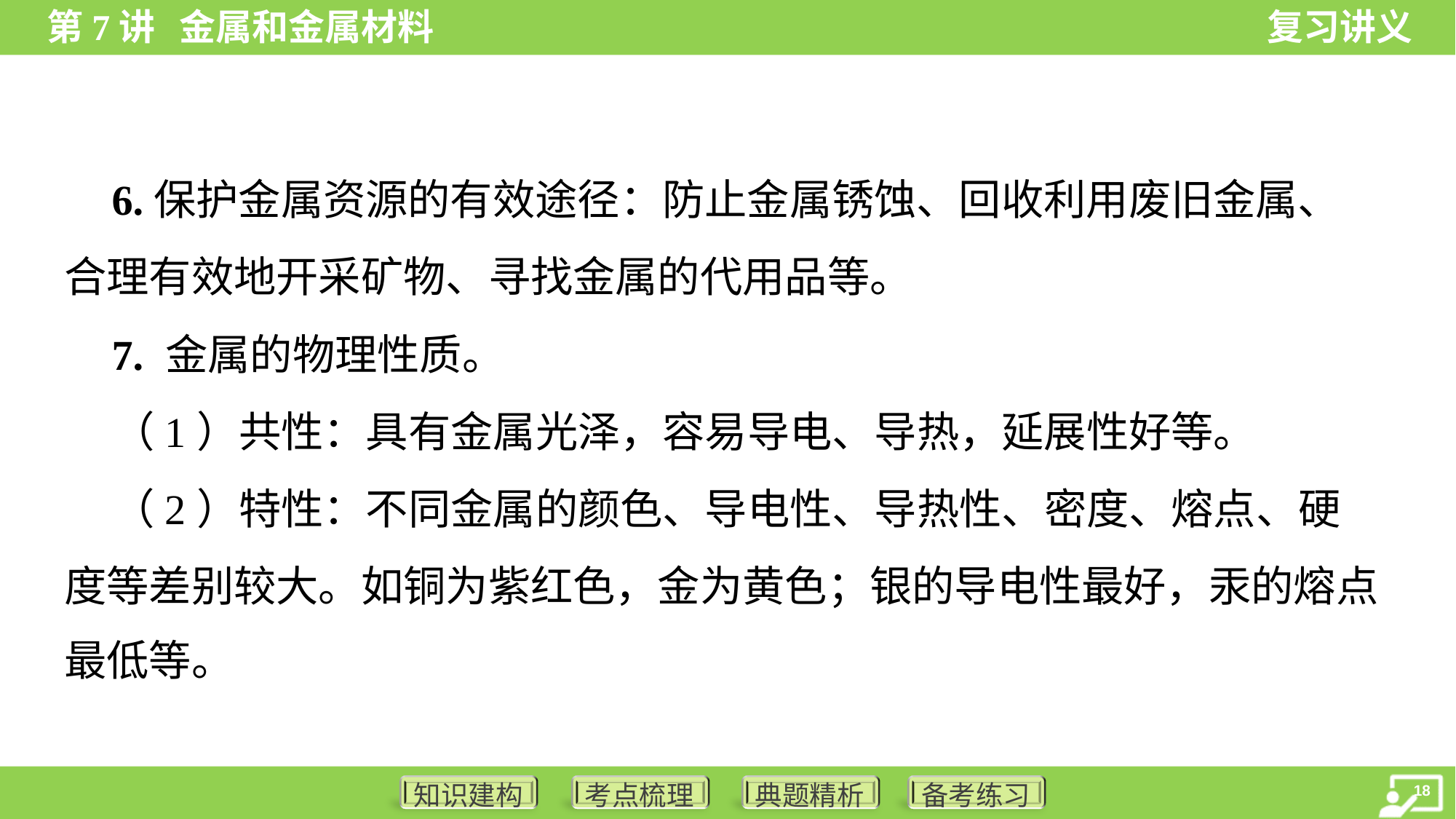

6.保护金属资源的有效途径：防止金属锈蚀、回收利用废旧金属、
合理有效地开采矿物、寻找金属的代用品等。
    7. 金属的物理性质。
    （1）共性：具有金属光泽，容易导电、导热，延展性好等。
    （2）特性：不同金属的颜色、导电性、导热性、密度、熔点、硬
度等差别较大。如铜为紫红色，金为黄色；银的导电性最好，汞的熔点
最低等。